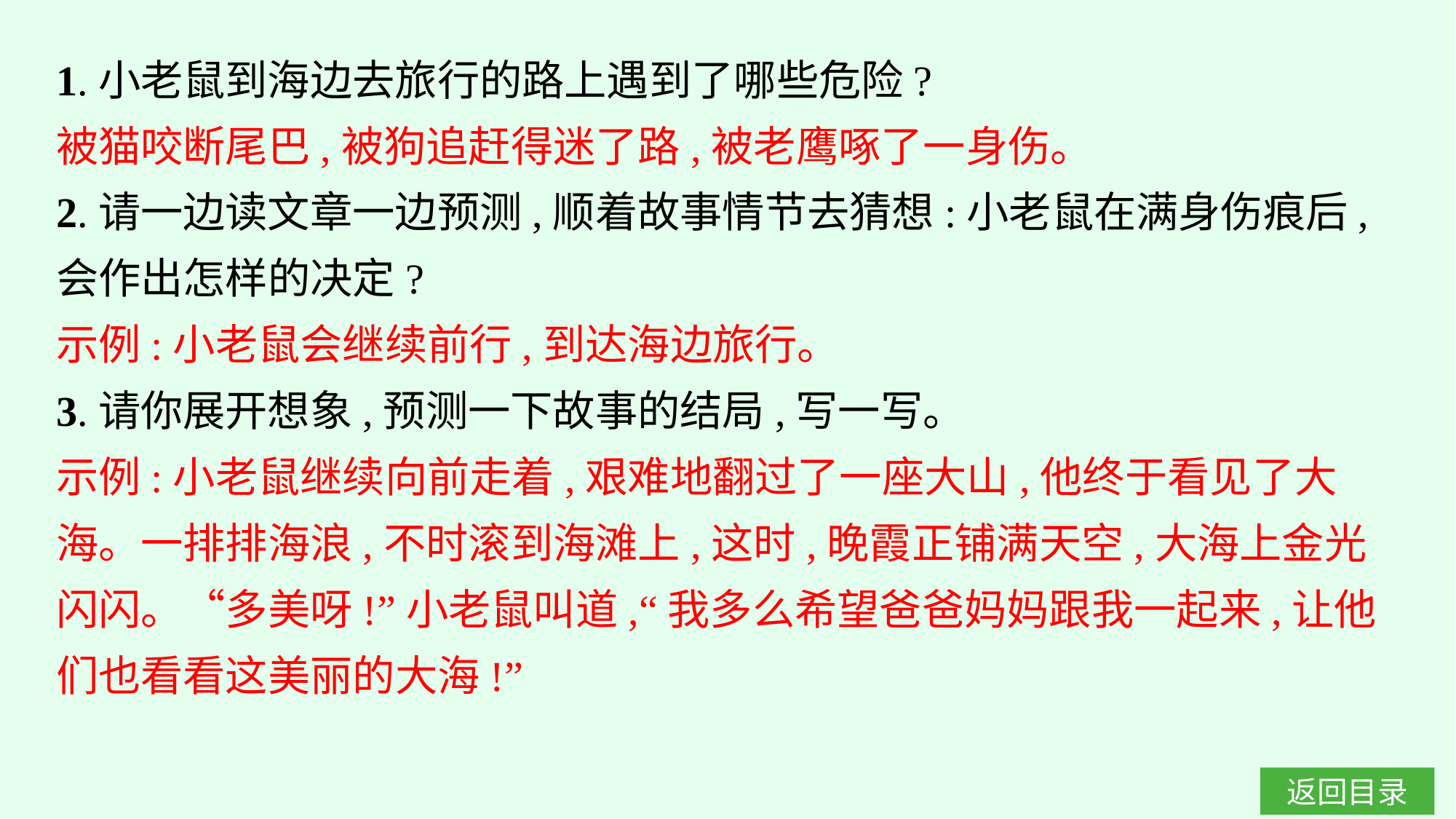

1.小老鼠到海边去旅行的路上遇到了哪些危险?
被猫咬断尾巴,被狗追赶得迷了路,被老鹰啄了一身伤。
2.请一边读文章一边预测,顺着故事情节去猜想:小老鼠在满身伤痕后,会作出怎样的决定?
示例:小老鼠会继续前行,到达海边旅行。
3.请你展开想象,预测一下故事的结局,写一写。
示例:小老鼠继续向前走着,艰难地翻过了一座大山,他终于看见了大海。一排排海浪,不时滚到海滩上,这时,晚霞正铺满天空,大海上金光闪闪。“多美呀!”小老鼠叫道,“我多么希望爸爸妈妈跟我一起来,让他们也看看这美丽的大海!”